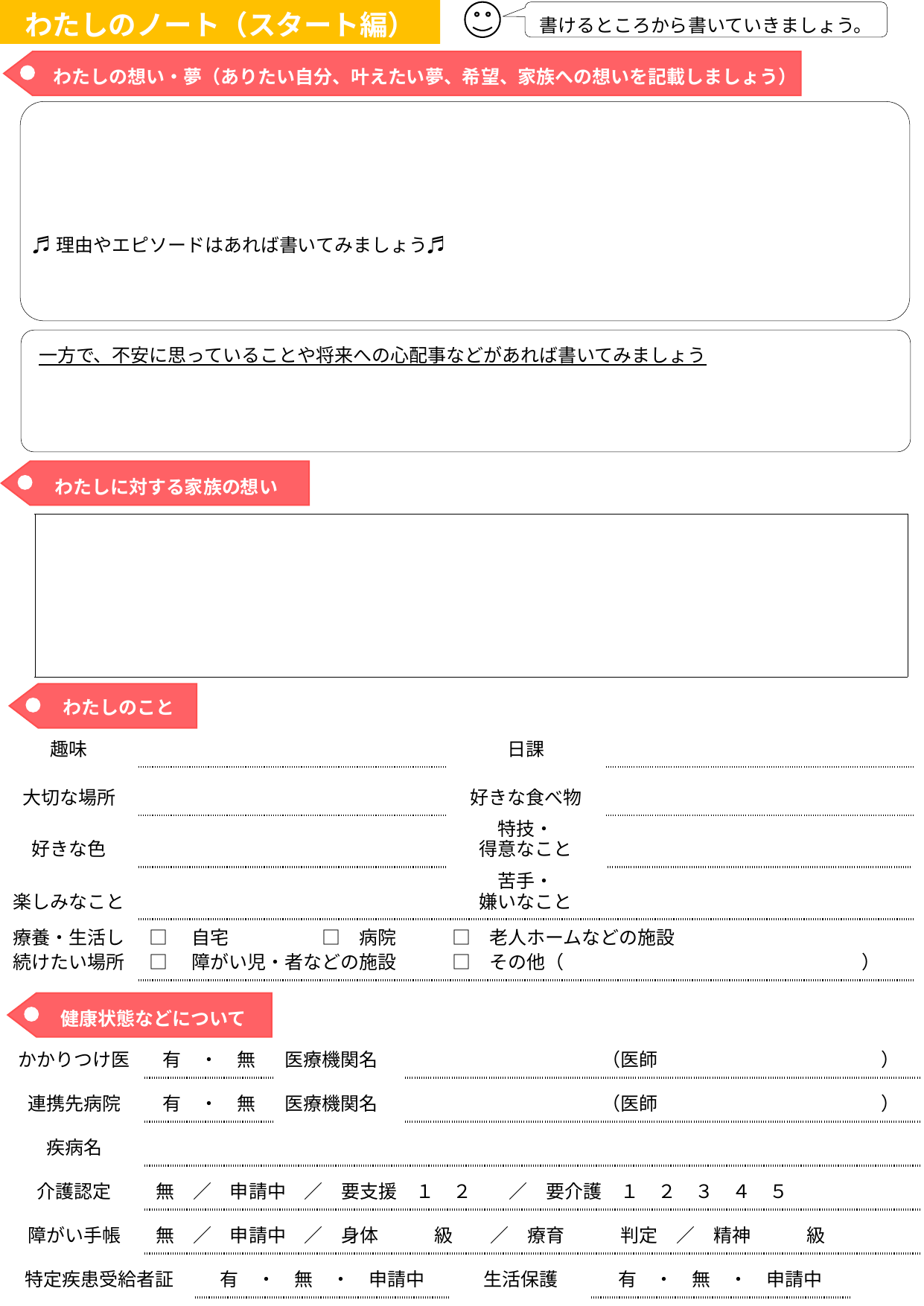

わたしのノート（スタート編）

書けるところから書いていきましょう。

わたしの想い・夢（ありたい自分、叶えたい夢、希望、家族への想いを記載しましょう）

♬理由やエピソードはあれば書いてみましょう♬

一方で、不安に思っていることや将来への心配事などがあれば書いてみましょう

わたしに対する家族の想い
|  |
| --- |

わたしのこと
| 趣味 |  | 日課 |  |
| --- | --- | --- | --- |
| 大切な場所 |  | 好きな食べ物 |  |
| 好きな色 |  | 特技・ 得意なこと |  |
| 楽しみなこと |  | 苦手・ 嫌いなこと |  |
| 療養・生活し続けたい場所 | □　自宅　　　　　□　病院　　　□　老人ホームなどの施設 □　障がい児・者などの施設　　　□　その他（　　　　　　　　　　　　　　　　） |  |  |

健康状態などについて
| かかりつけ医 | 有　・　無 |  | 医療機関名 | （医師　　　　　　　　　　　　） |  |  |  |
| --- | --- | --- | --- | --- | --- | --- | --- |
| 連携先病院 | 有　・　無 |  | 医療機関名 | （医師　　　　　　　　　　　　） |  |  |  |
| 疾病名 |  |  |  |  |  |  |  |
| 介護認定 | 無　／　申請中　／　要支援　１　２　　／　要介護　１　２　３　４　５ |  |  |  |  |  |  |
| 障がい手帳 | 無　／　申請中　／　身体　　　級　　／　療育　　　判定　／　精神　　　級 |  |  |  |  |  |  |
| 特定疾患受給者証 |  | 有　・　無　・　申請中 |  |  | 生活保護 | 有　・　無　・　申請中 |  |